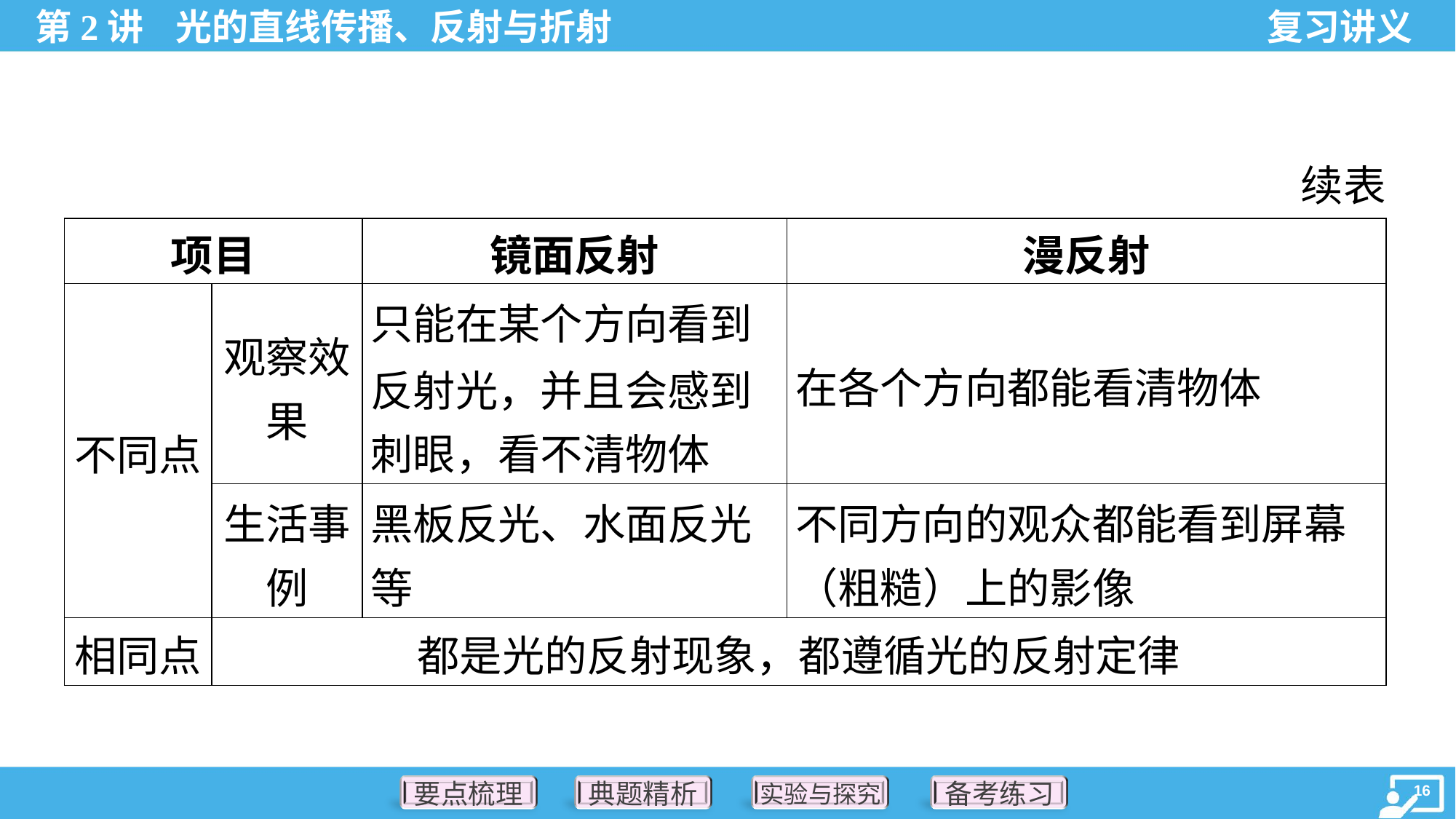

续表
| 项目 |  | 镜面反射 | 漫反射 |
| --- | --- | --- | --- |
| 不同点 | 观察效 果 | 只能在某个方向看到 反射光，并且会感到 刺眼，看不清物体 | 在各个方向都能看清物体 |
|  | 生活事 例 | 黑板反光、水面反光 等 | 不同方向的观众都能看到屏幕 （粗糙）上的影像 |
| 相同点 | 都是光的反射现象，都遵循光的反射定律 |  |  |